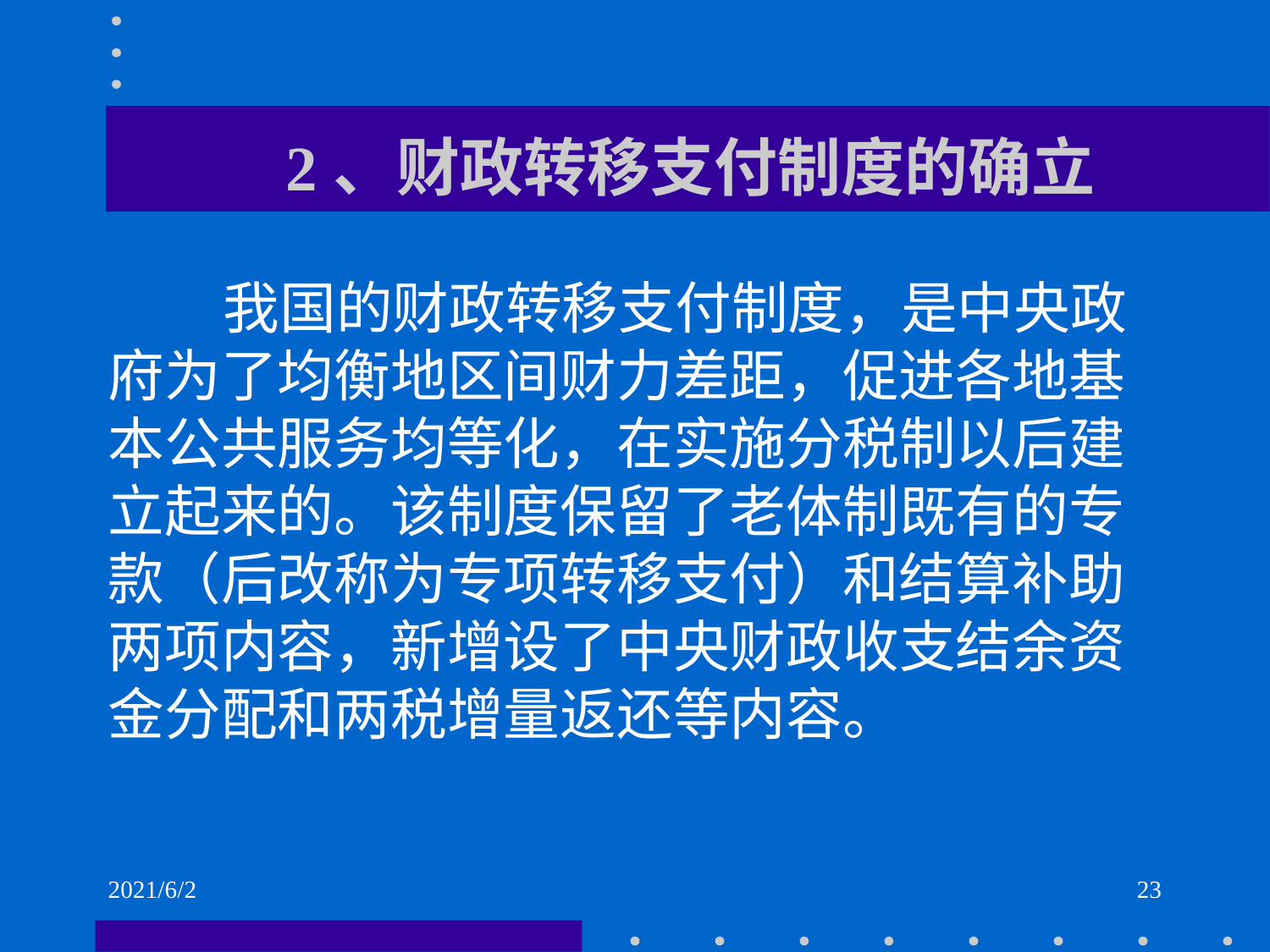

# 2、财政转移支付制度的确立
        我国的财政转移支付制度，是中央政府为了均衡地区间财力差距，促进各地基本公共服务均等化，在实施分税制以后建立起来的。该制度保留了老体制既有的专款（后改称为专项转移支付）和结算补助两项内容，新增设了中央财政收支结余资金分配和两税增量返还等内容。
2021/6/2
23